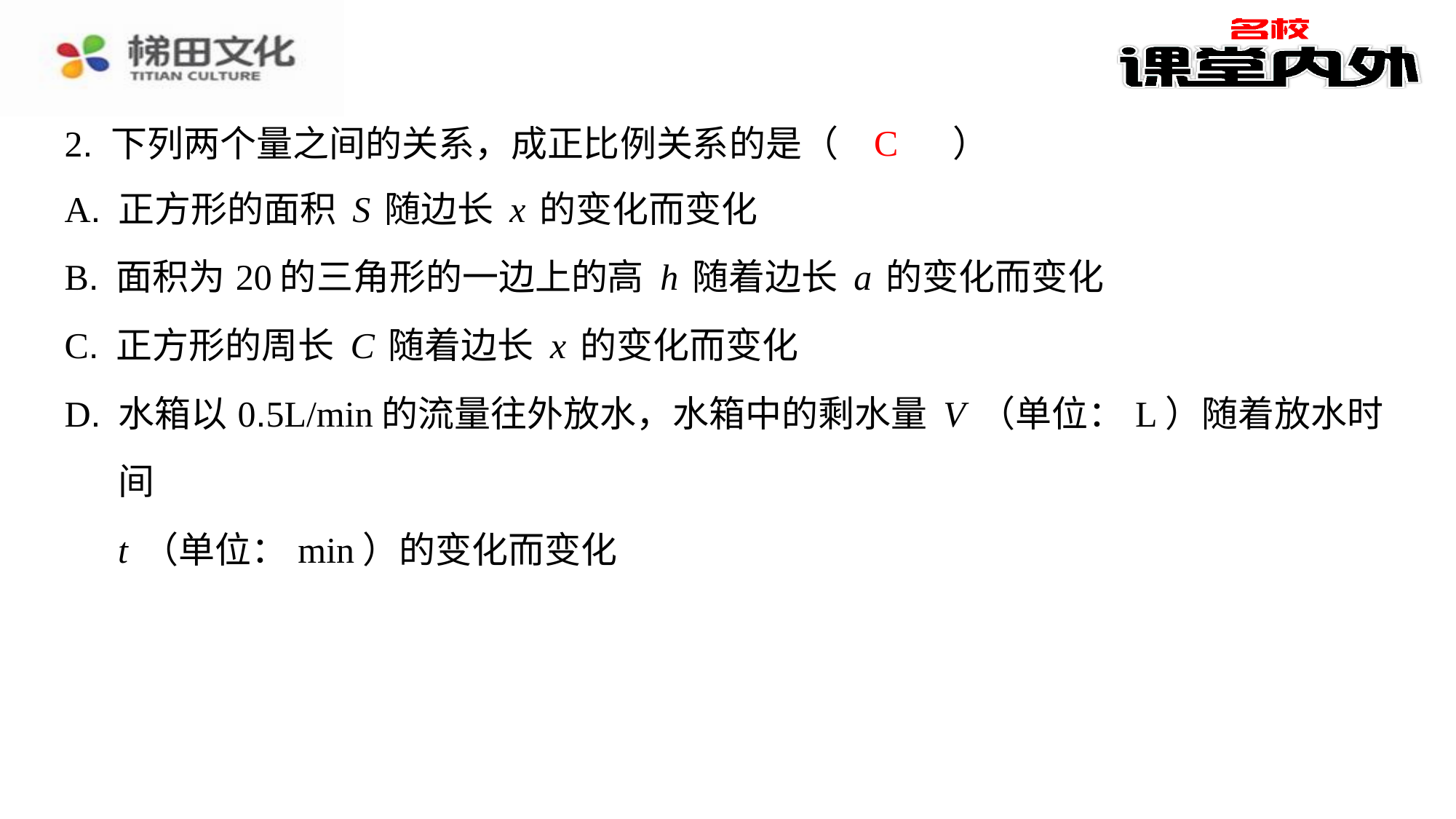

C
2. 下列两个量之间的关系，成正比例关系的是（　C　）
| A. 正方形的面积S随边长x的变化而变化 |
| --- |
| B. 面积为20的三角形的一边上的高h随着边长a的变化而变化 |
| C. 正方形的周长C随着边长x的变化而变化 |
| D. 水箱以0.5L/min的流量往外放水，水箱中的剩水量V（单位：L）随着放水时间 t（单位：min）的变化而变化 |